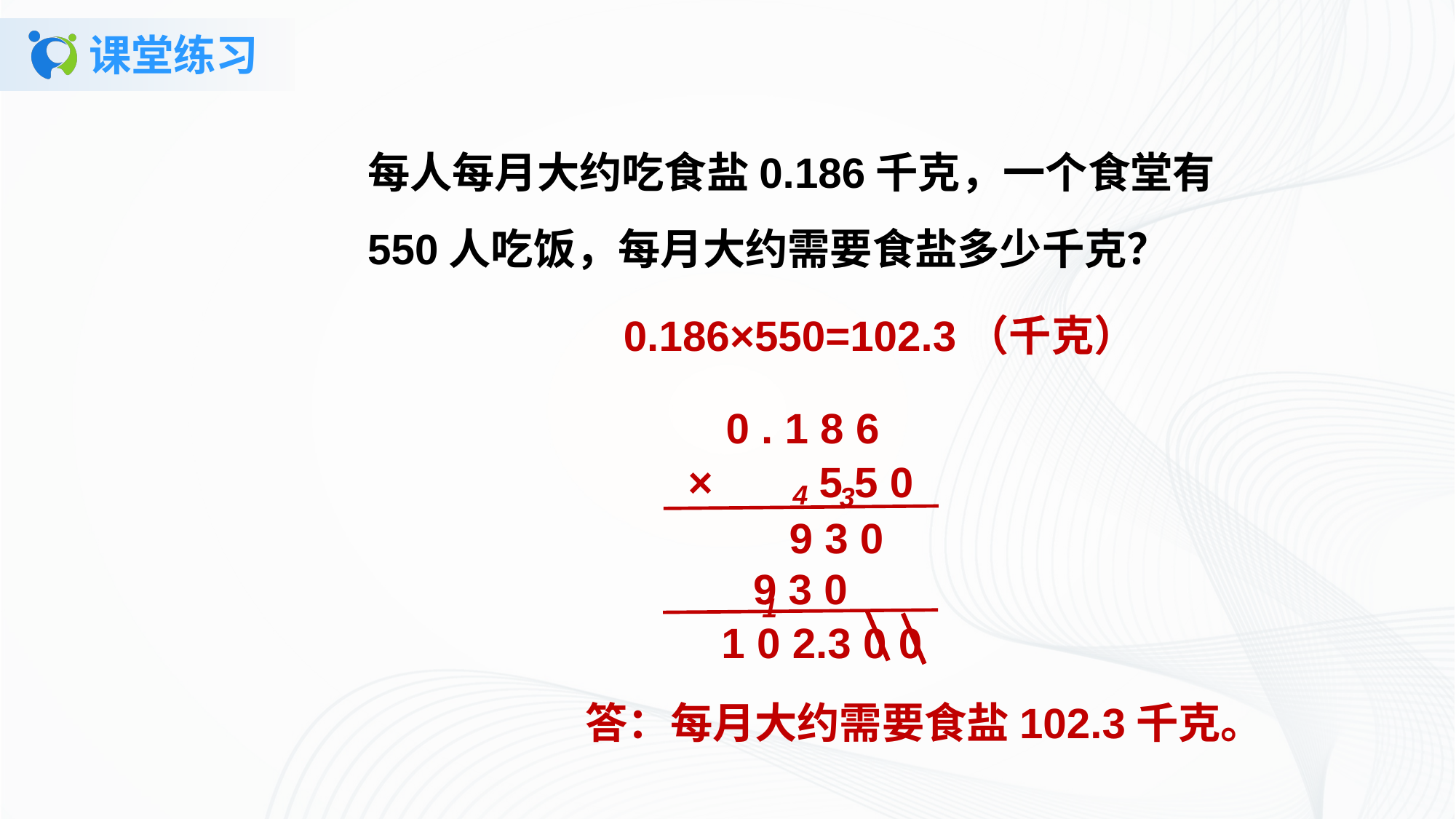

# 课堂练习
每人每月大约吃食盐0.186千克，一个食堂有550人吃饭，每月大约需要食盐多少千克？
0.186×550=102.3（千克）
0 . 1 8 6
×         5 5 0
9 3 0
9 3 0
1 0 2.3 0 0
答：每月大约需要食盐102.3千克。
4
3
1